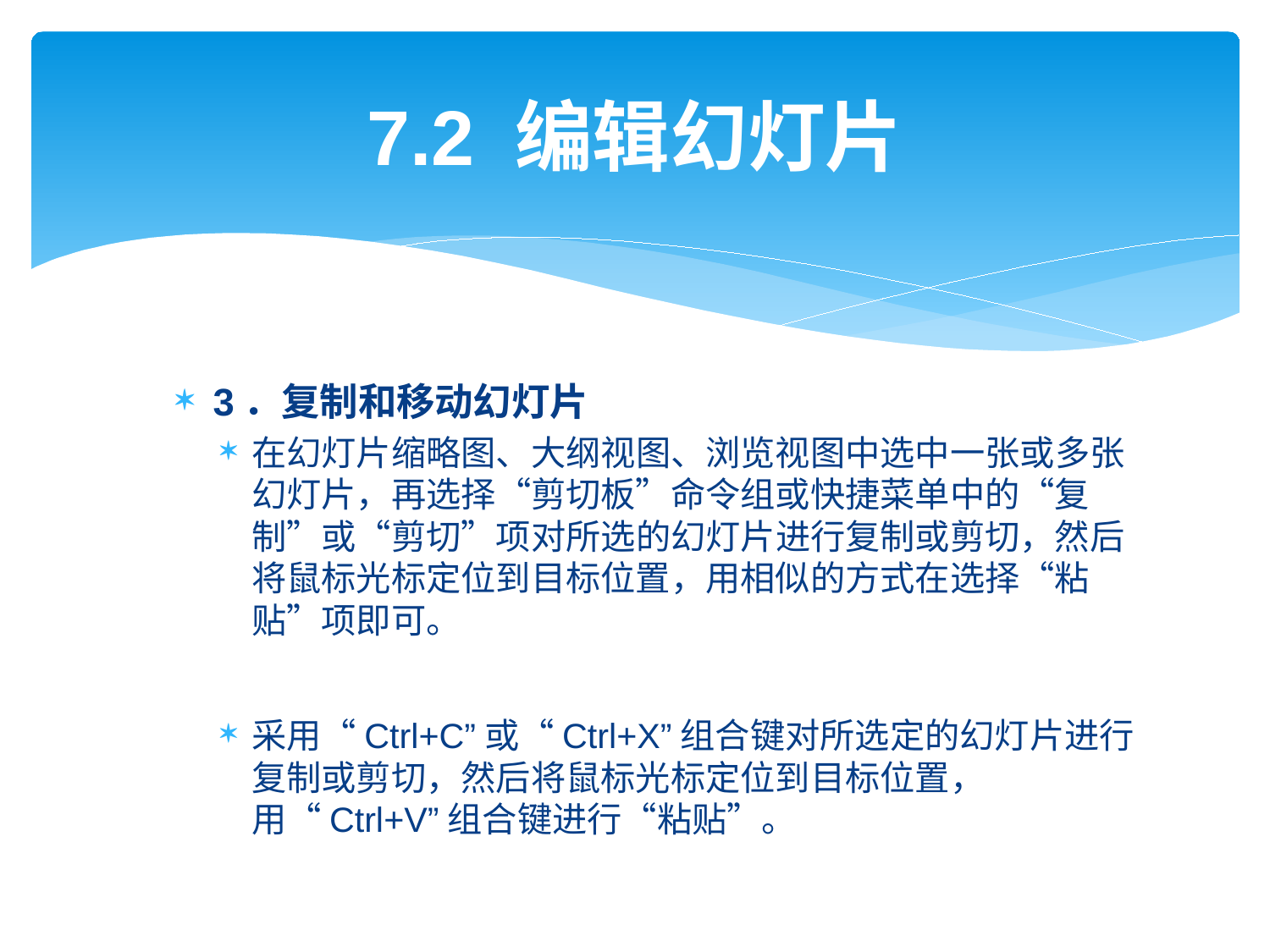

# 7.2 编辑幻灯片
3．复制和移动幻灯片
在幻灯片缩略图、大纲视图、浏览视图中选中一张或多张幻灯片，再选择“剪切板”命令组或快捷菜单中的“复制”或“剪切”项对所选的幻灯片进行复制或剪切，然后将鼠标光标定位到目标位置，用相似的方式在选择“粘贴”项即可。

采用“Ctrl+C”或“Ctrl+X”组合键对所选定的幻灯片进行复制或剪切，然后将鼠标光标定位到目标位置，用“Ctrl+V”组合键进行“粘贴”。